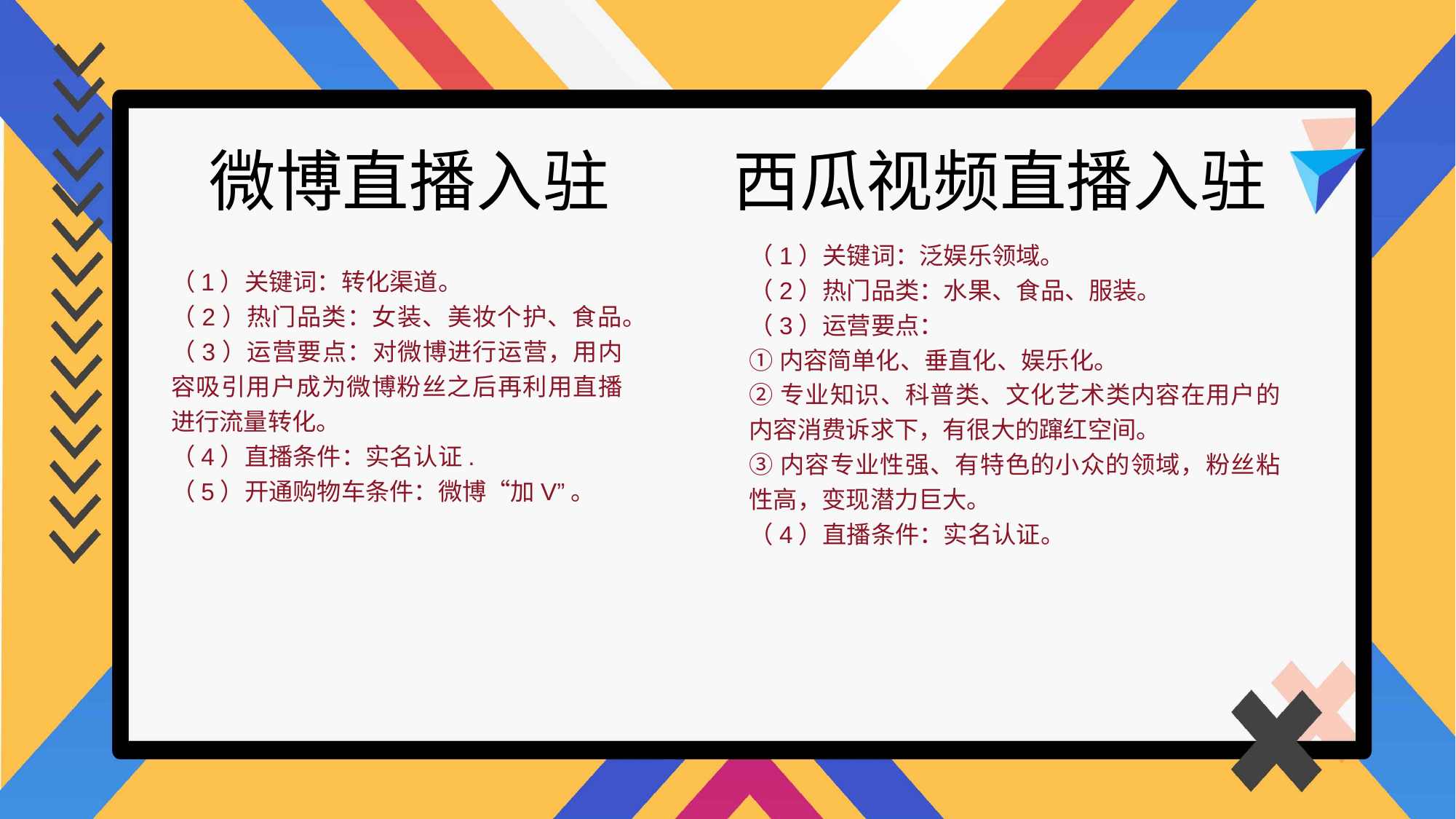

西瓜视频直播入驻
微博直播入驻
（1）关键词：泛娱乐领域。
（2）热门品类：水果、食品、服装。
（3）运营要点：
①内容简单化、垂直化、娱乐化。
②专业知识、科普类、文化艺术类内容在用户的内容消费诉求下，有很大的蹿红空间。
③内容专业性强、有特色的小众的领域，粉丝粘性高，变现潜力巨大。
（4）直播条件：实名认证。

（1）关键词：转化渠道。
（2）热门品类：女装、美妆个护、食品。
（3）运营要点：对微博进行运营，用内容吸引用户成为微博粉丝之后再利用直播进行流量转化。
（4）直播条件：实名认证.
（5）开通购物车条件：微博“加V”。